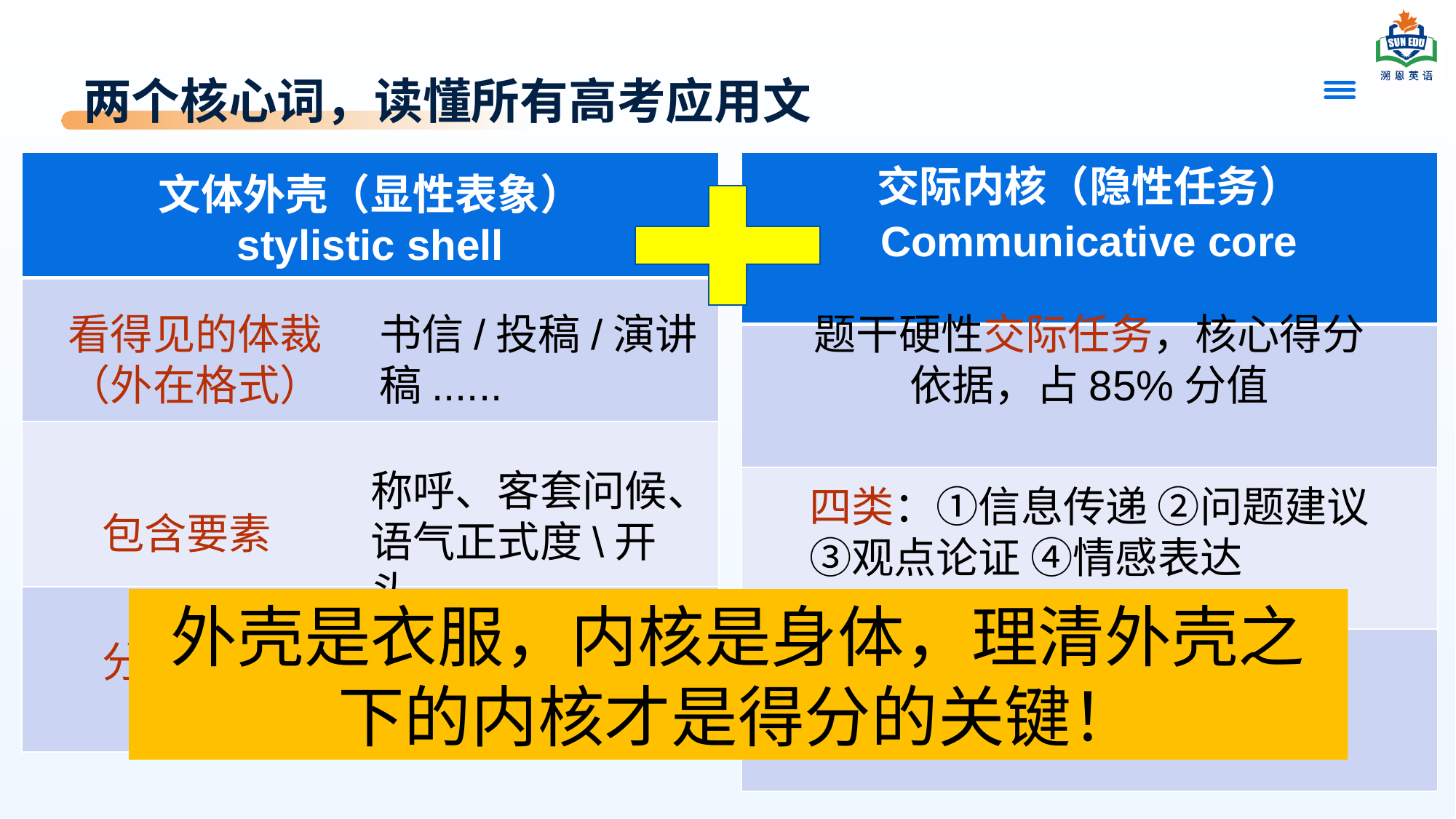

# 两个核心词，读懂所有高考应用文
| 文体外壳（显性表象） stylistic shell |
| --- |
|  |
|  |
|  |
| 交际内核（隐性任务） Communicative core |
| --- |
|  |
|  |
|  |

看得见的体裁
（外在格式）
书信/投稿/演讲稿......
题干硬性交际任务，核心得分依据，占85%分值
称呼、客套问候、语气正式度\开头
四类：①信息传递 ②问题建议 ③观点论证 ④情感表达
包含要素
外壳是衣服，内核是身体，理清外壳之下的内核才是得分的关键！
题目外包装，极少失分
分值属性：决定及格/高分，是阅卷首要评分标准
分值属性